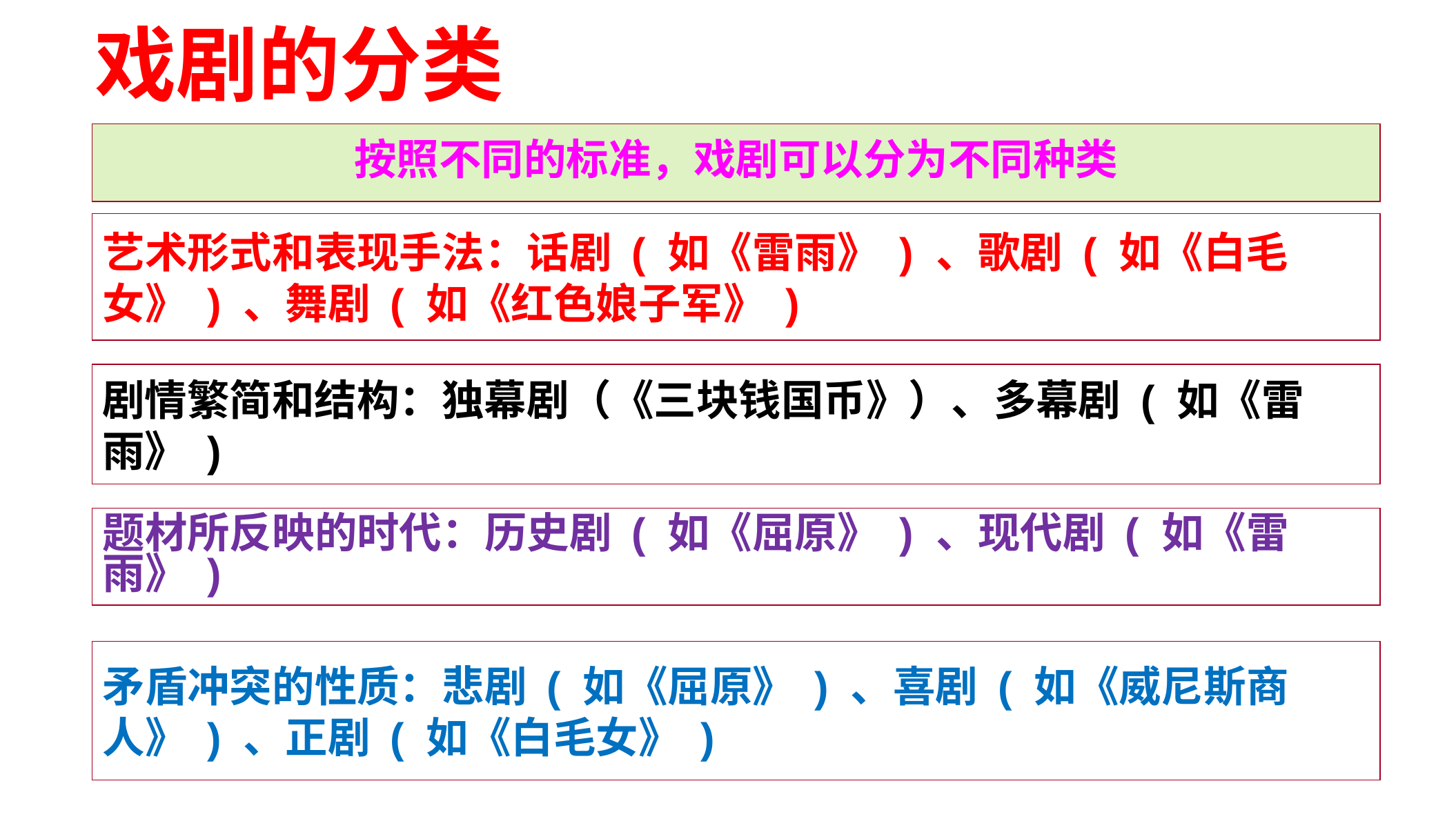

# 戏剧的分类
按照不同的标准，戏剧可以分为不同种类
艺术形式和表现手法：话剧 ( 如《雷雨》 ) 、歌剧 ( 如《白毛女》 ) 、舞剧 ( 如《红色娘子军》 )
剧情繁简和结构：独幕剧（《三块钱国币》）、多幕剧 ( 如《雷雨》 )
题材所反映的时代：历史剧 ( 如《屈原》 ) 、现代剧 ( 如《雷雨》 )
矛盾冲突的性质：悲剧 ( 如《屈原》 ) 、喜剧 ( 如《威尼斯商人》 ) 、正剧 ( 如《白毛女》 )